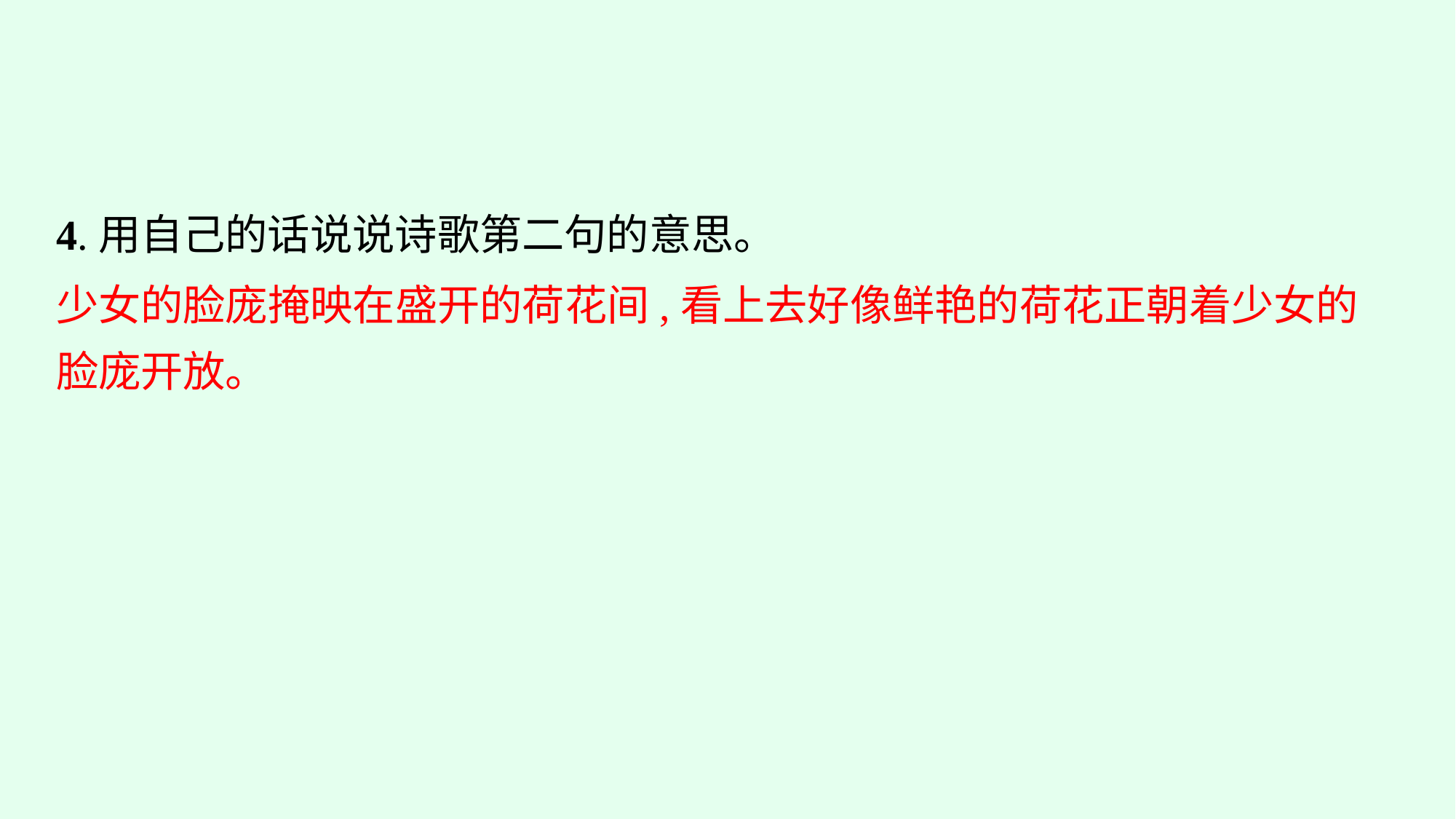

4.用自己的话说说诗歌第二句的意思。
少女的脸庞掩映在盛开的荷花间,看上去好像鲜艳的荷花正朝着少女的脸庞开放。